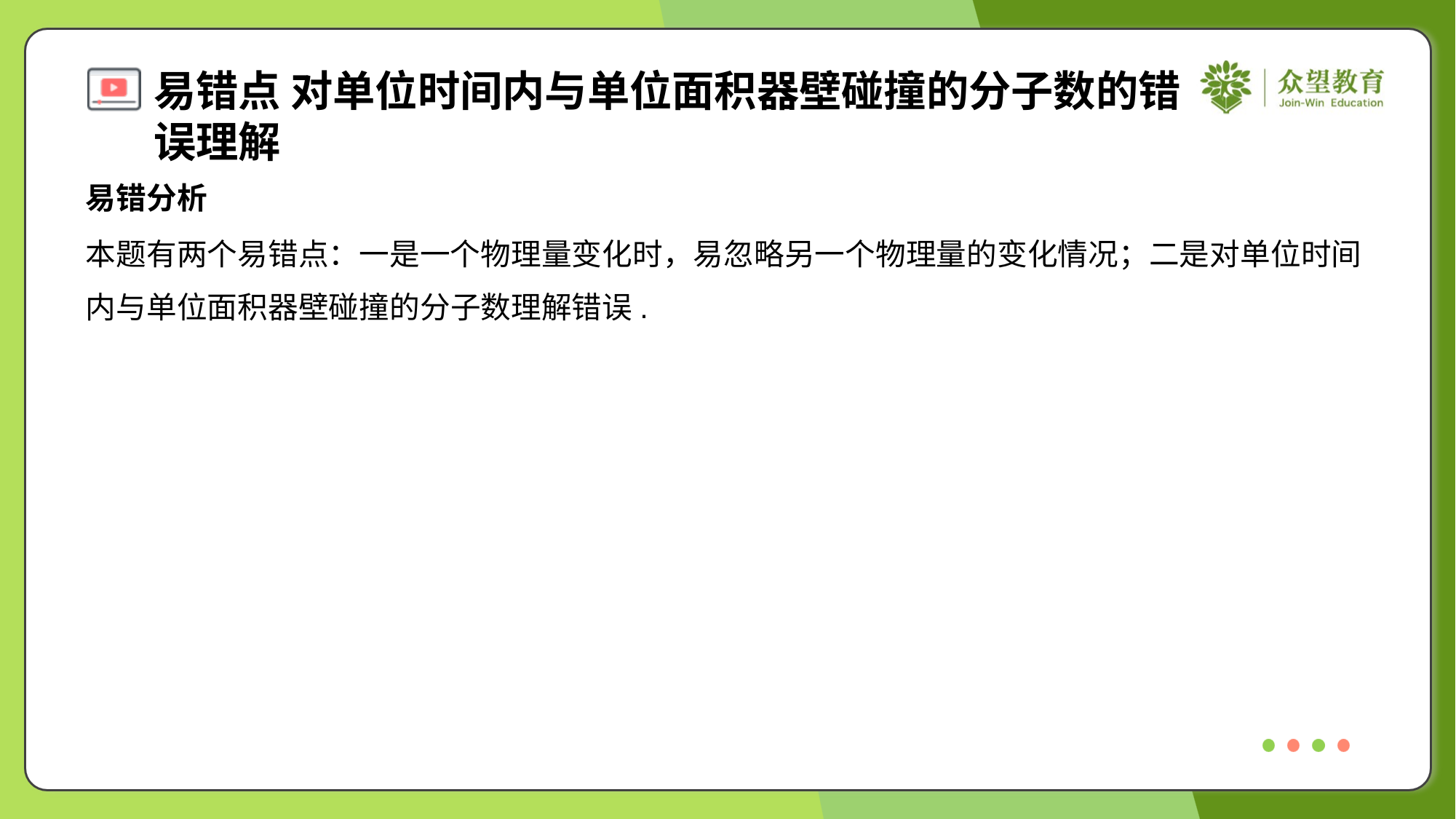

易错分析
本题有两个易错点：一是一个物理量变化时，易忽略另一个物理量的变化情况；二是对单位时间
内与单位面积器壁碰撞的分子数理解错误.